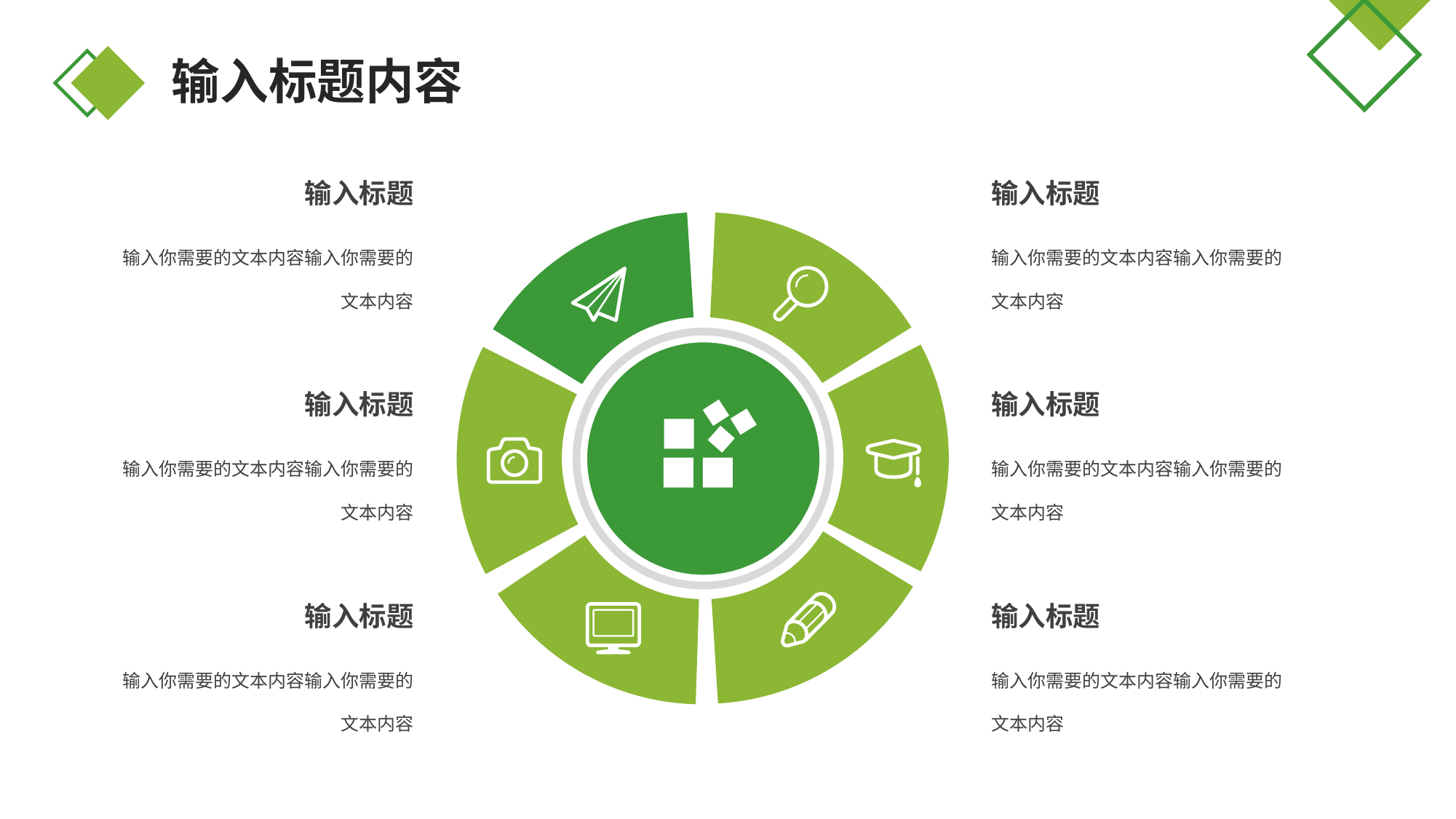

输入标题内容

输入标题
输入标题

输入你需要的文本内容输入你需要的文本内容
输入你需要的文本内容输入你需要的文本内容
输入标题
输入标题
输入你需要的文本内容输入你需要的文本内容
输入你需要的文本内容输入你需要的文本内容
输入标题
输入标题
输入你需要的文本内容输入你需要的文本内容
输入你需要的文本内容输入你需要的文本内容